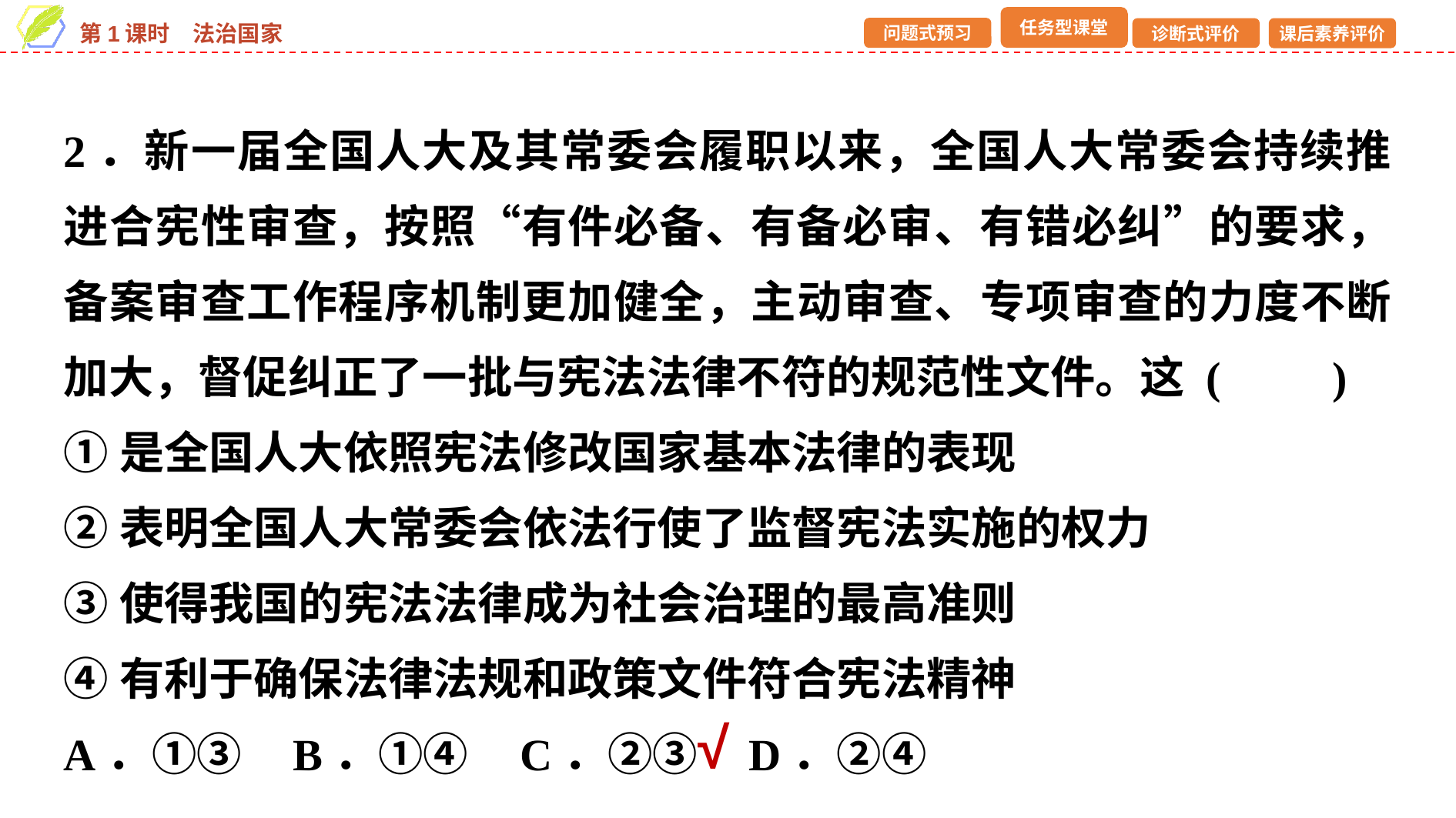

2．新一届全国人大及其常委会履职以来，全国人大常委会持续推进合宪性审查，按照“有件必备、有备必审、有错必纠”的要求，备案审查工作程序机制更加健全，主动审查、专项审查的力度不断加大，督促纠正了一批与宪法法律不符的规范性文件。这 (　　)
①是全国人大依照宪法修改国家基本法律的表现
②表明全国人大常委会依法行使了监督宪法实施的权力
③使得我国的宪法法律成为社会治理的最高准则
④有利于确保法律法规和政策文件符合宪法精神
A．①③    B．①④    C．②③    D．②④
√